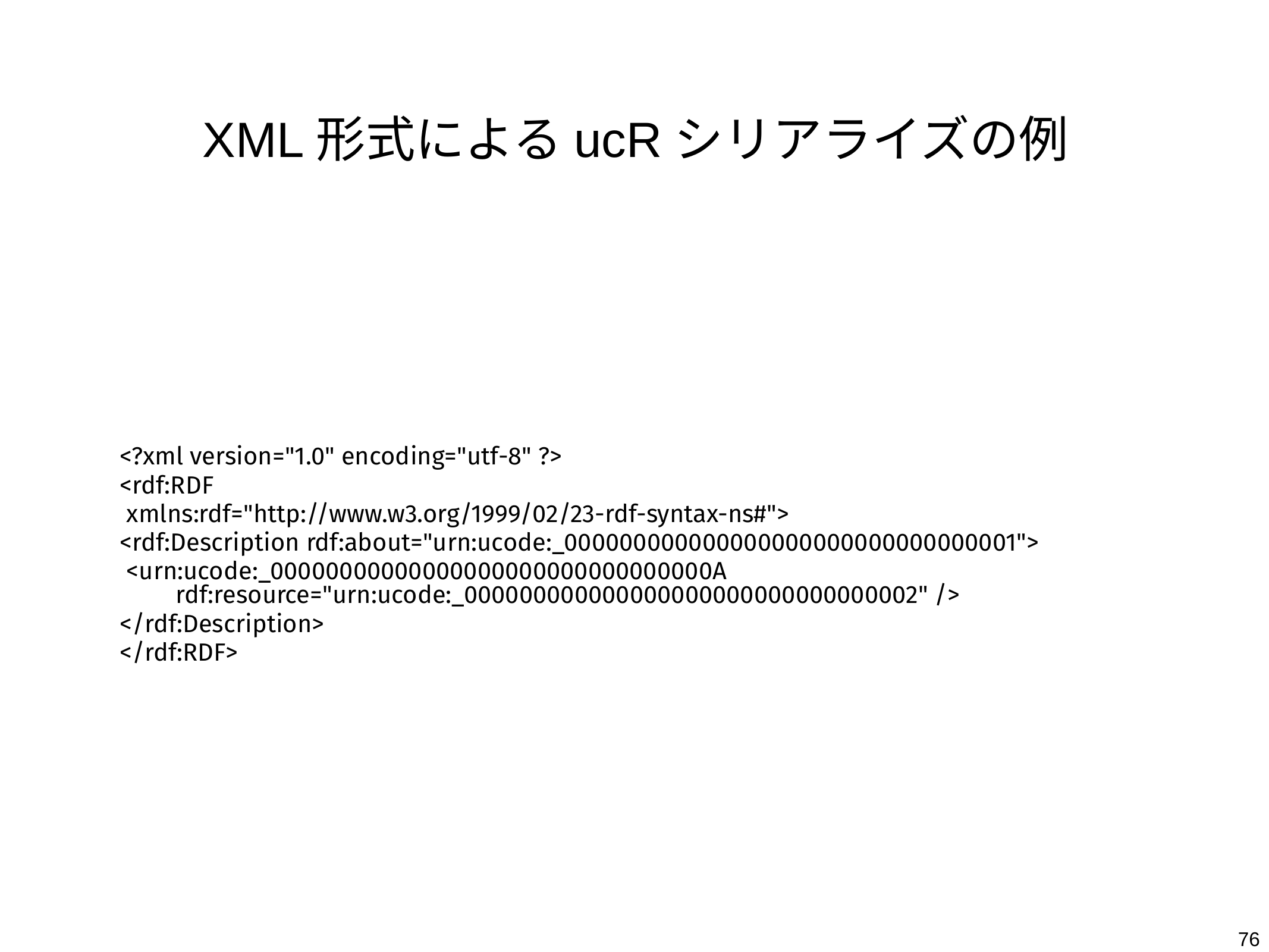

# XML形式によるucRシリアライズの例
<?xml version="1.0" encoding="utf-8" ?>
<rdf:RDF
 xmlns:rdf="http://www.w3.org/1999/02/23-rdf-syntax-ns#">
<rdf:Description rdf:about="urn:ucode:_000000000000000000000000000000001">
 <urn:ucode:_00000000000000000000000000000000A rdf:resource="urn:ucode:_000000000000000000000000000000002" />
</rdf:Description>
</rdf:RDF>
76